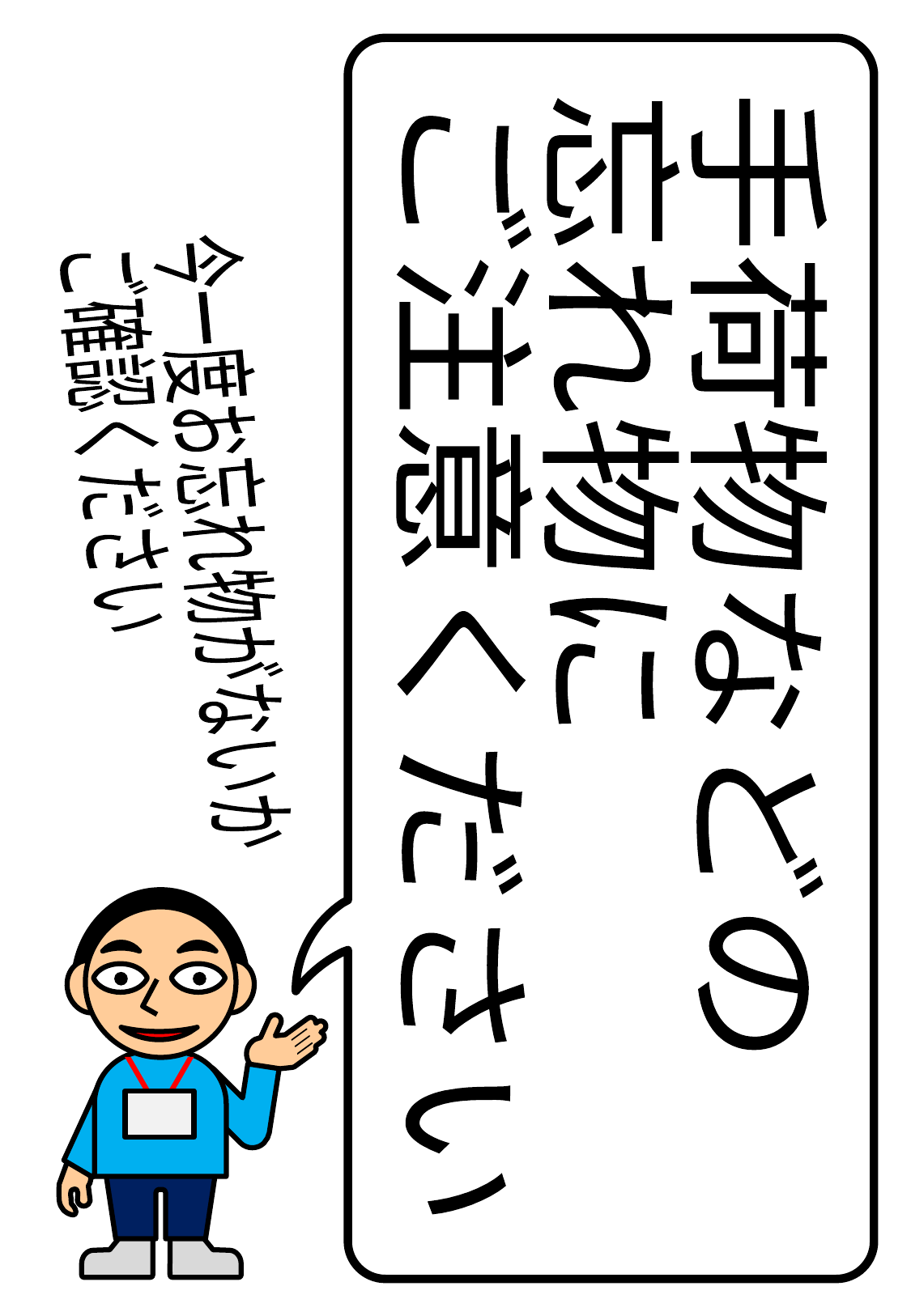

手荷物などの
忘れ物に
ご注意ください
今一度お忘れ物がないか
ご確認ください